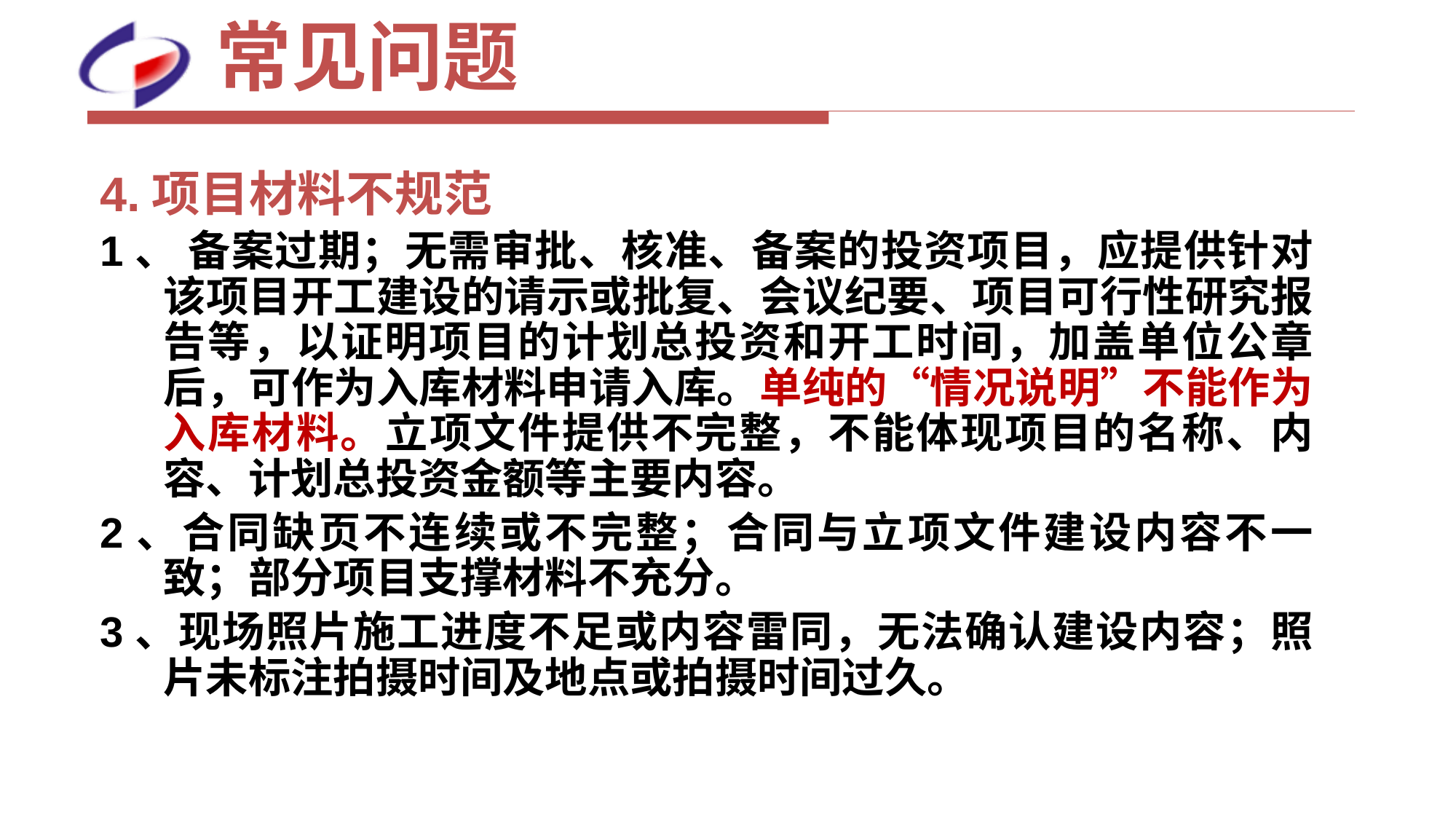

# 常见问题
4.项目材料不规范
1、 备案过期；无需审批、核准、备案的投资项目，应提供针对该项目开工建设的请示或批复、会议纪要、项目可行性研究报告等，以证明项目的计划总投资和开工时间，加盖单位公章后，可作为入库材料申请入库。单纯的“情况说明”不能作为入库材料。立项文件提供不完整，不能体现项目的名称、内容、计划总投资金额等主要内容。
2、合同缺页不连续或不完整；合同与立项文件建设内容不一致；部分项目支撑材料不充分。
3、现场照片施工进度不足或内容雷同，无法确认建设内容；照片未标注拍摄时间及地点或拍摄时间过久。